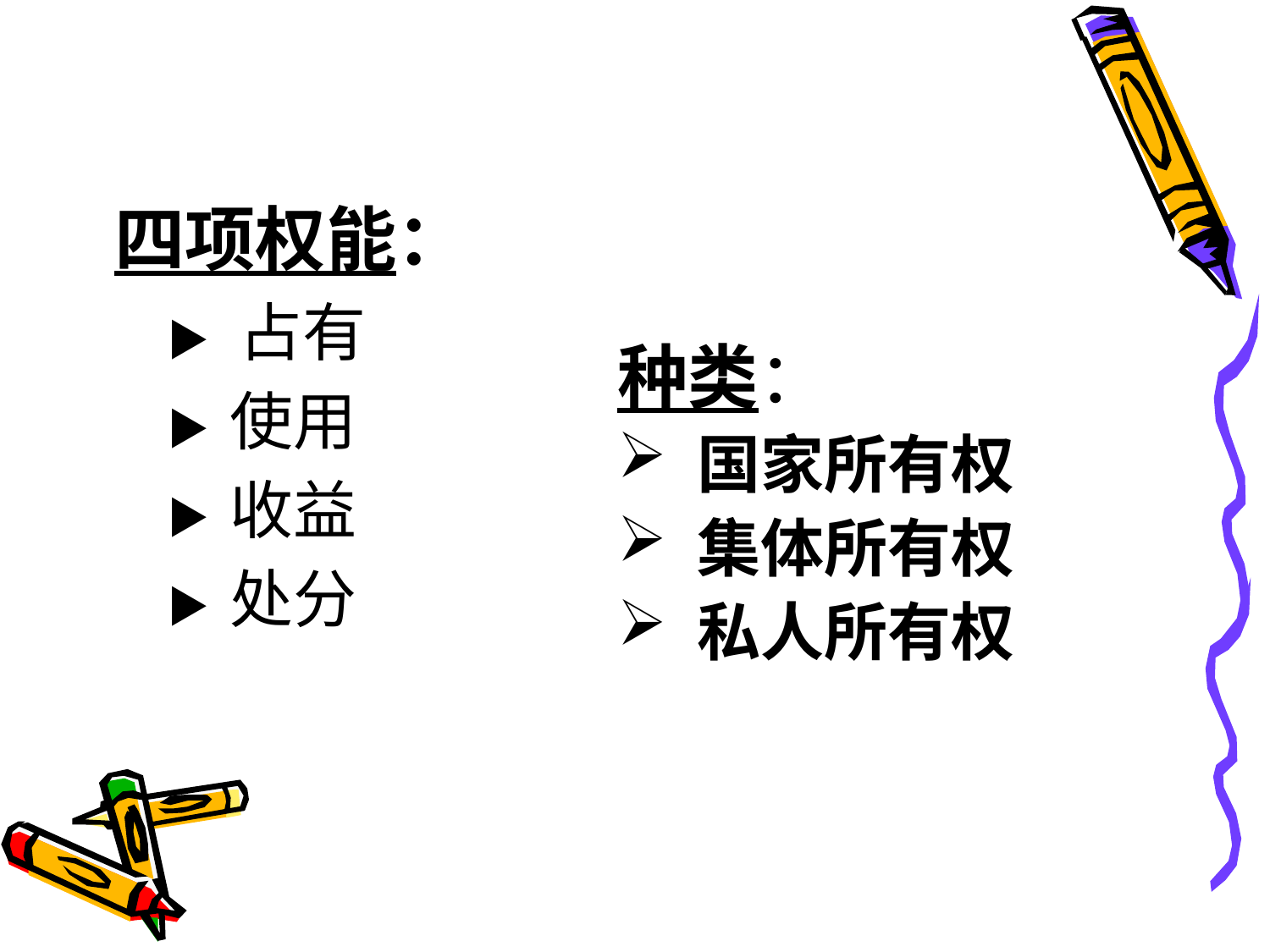

# 四项权能：
▶ 占有
▶ 使用
▶ 收益
▶ 处分

种类：
国家所有权
集体所有权
私人所有权